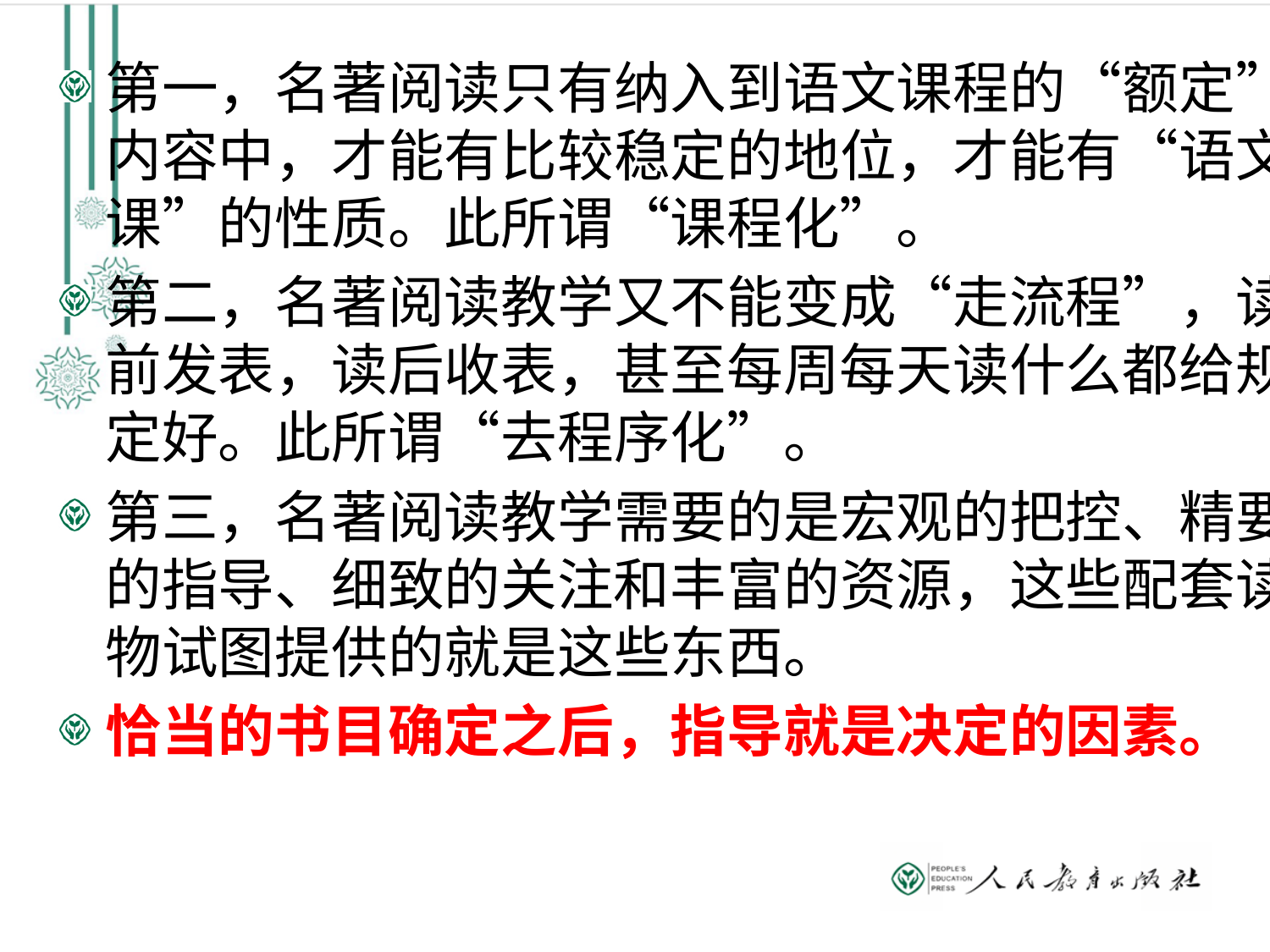

第一，名著阅读只有纳入到语文课程的“额定”内容中，才能有比较稳定的地位，才能有“语文课”的性质。此所谓“课程化”。
第二，名著阅读教学又不能变成“走流程”，读前发表，读后收表，甚至每周每天读什么都给规定好。此所谓“去程序化”。
第三，名著阅读教学需要的是宏观的把控、精要的指导、细致的关注和丰富的资源，这些配套读物试图提供的就是这些东西。
恰当的书目确定之后，指导就是决定的因素。